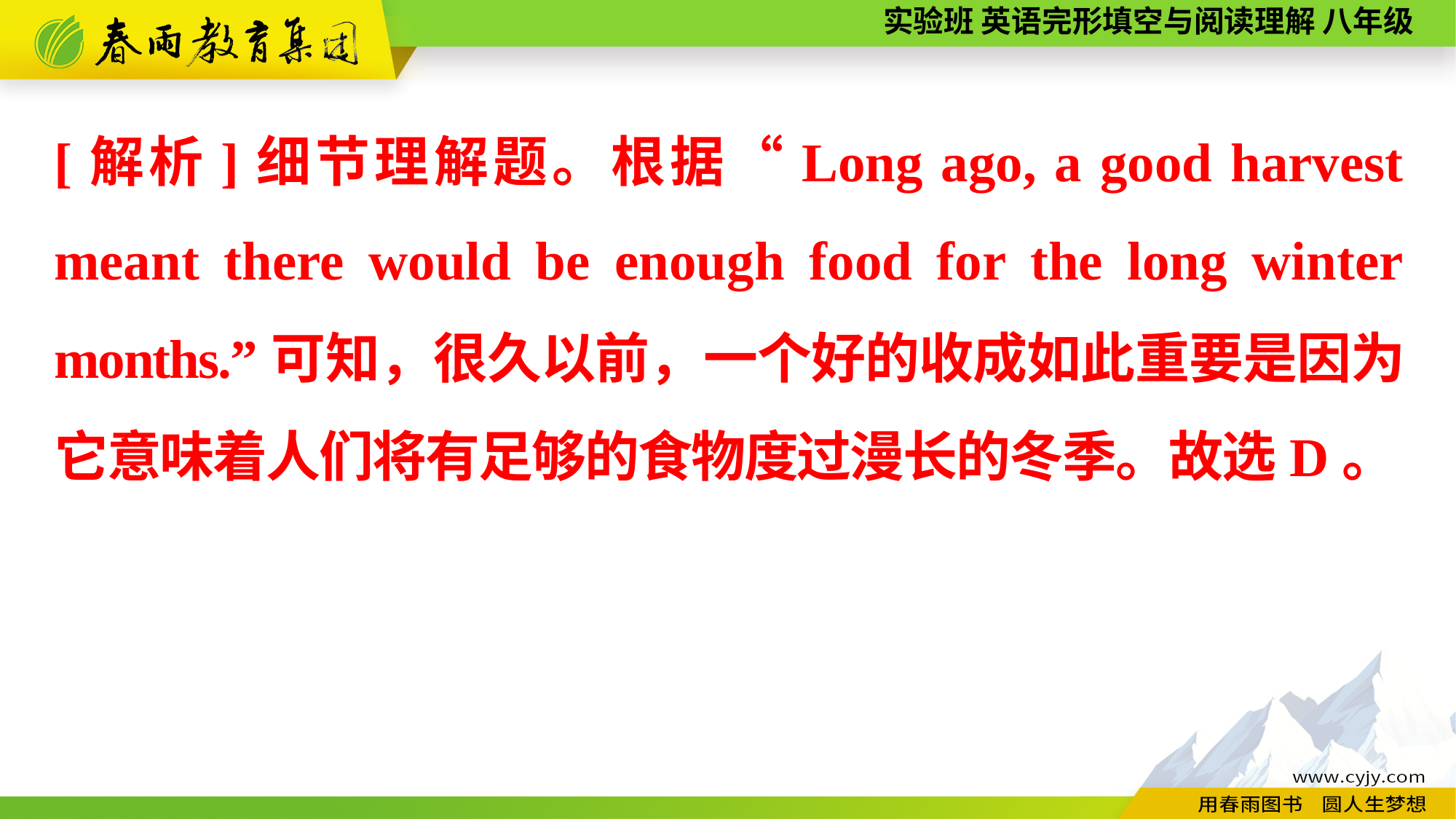

[解析]细节理解题。根据“Long ago, a good harvest meant there would be enough food for the long winter months.”可知，很久以前，一个好的收成如此重要是因为它意味着人们将有足够的食物度过漫长的冬季。故选D。